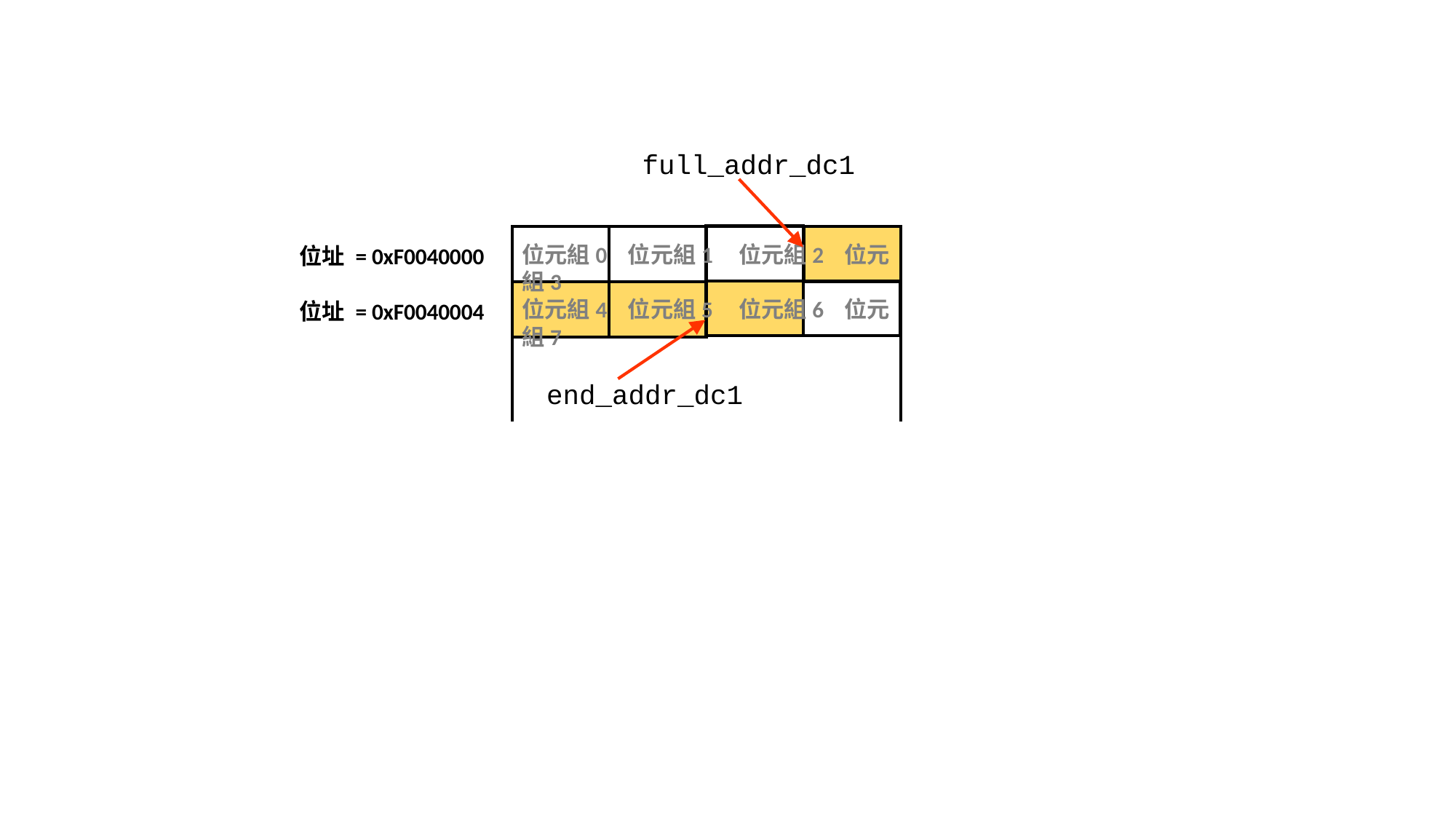

full_addr_dc1

位元組0   位元組1    位元組2   位元組3

位元組4   位元組5    位元組6   位元組7
end_addr_dc1
位址 = 0xF0040000
位址 = 0xF0040004